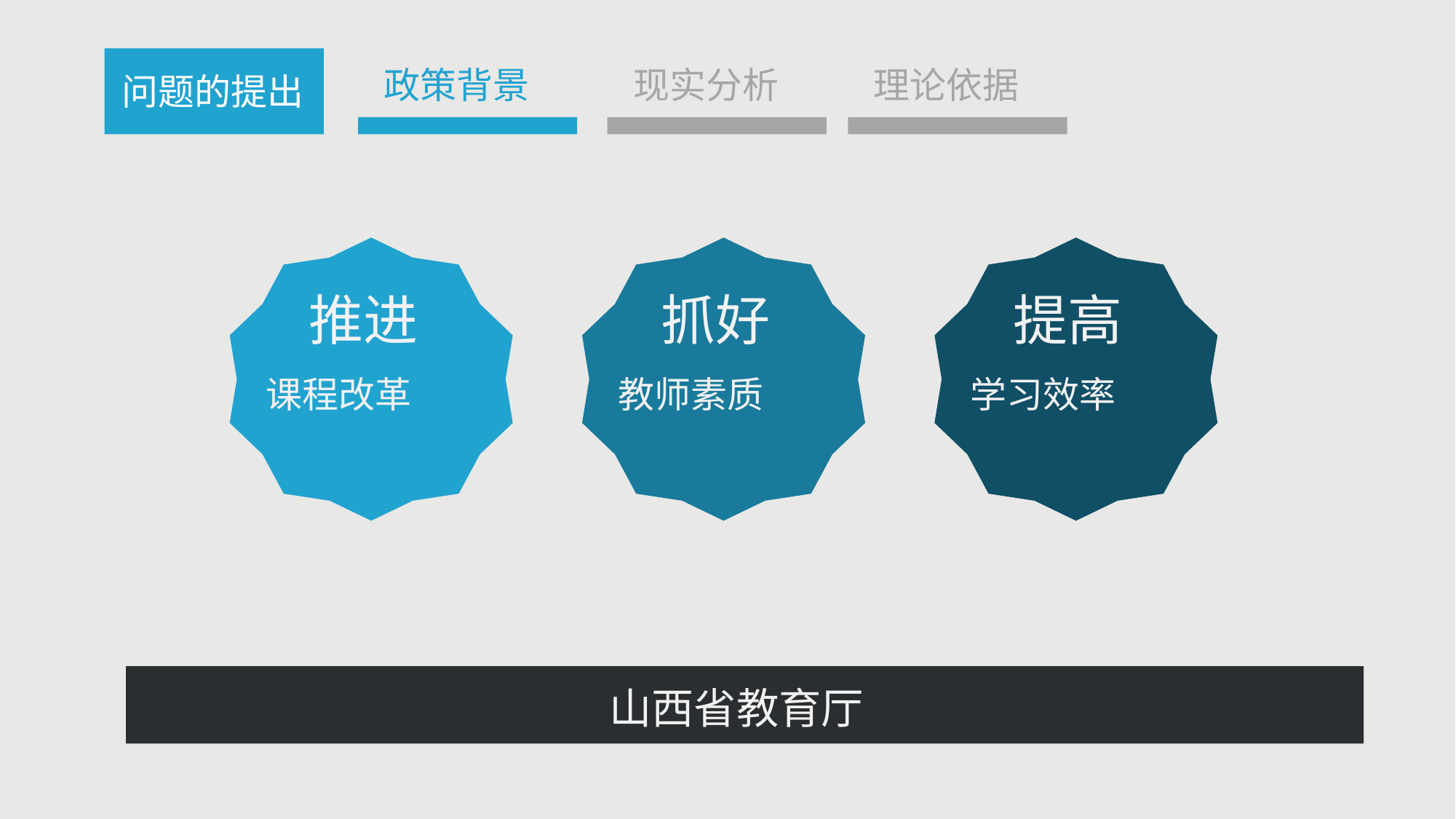

政策背景

现实分析
理论依据
问题的提出

推进
抓好
提高
课程改革
教师素质
学习效率

山西省教育厅